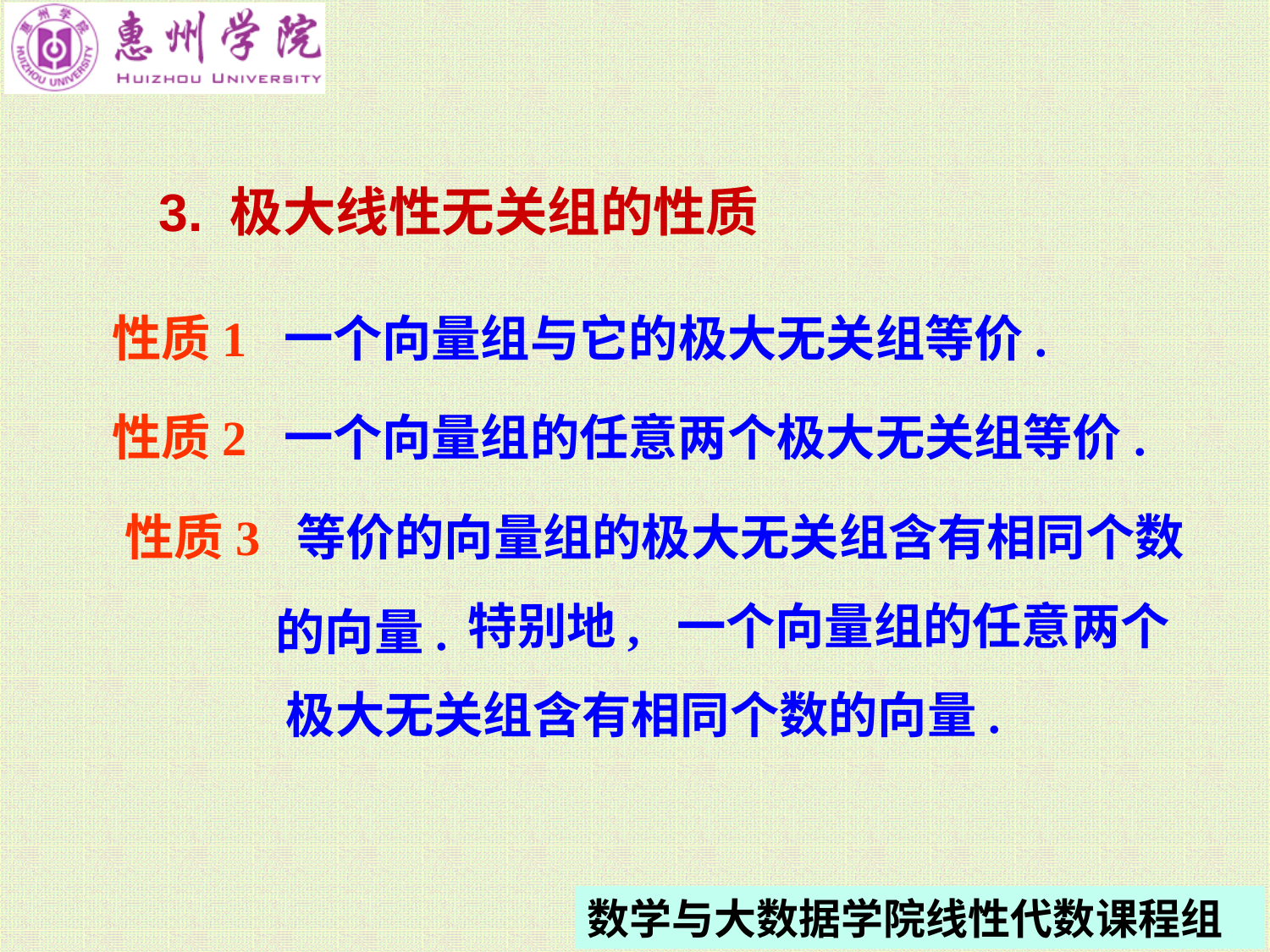

3. 极大线性无关组的性质
性质1  一个向量组与它的极大无关组等价.
性质2  一个向量组的任意两个极大无关组等价.
性质3  等价的向量组的极大无关组含有相同个数
的向量.
特别地,  一个向量组的任意两个
极大无关组含有相同个数的向量.